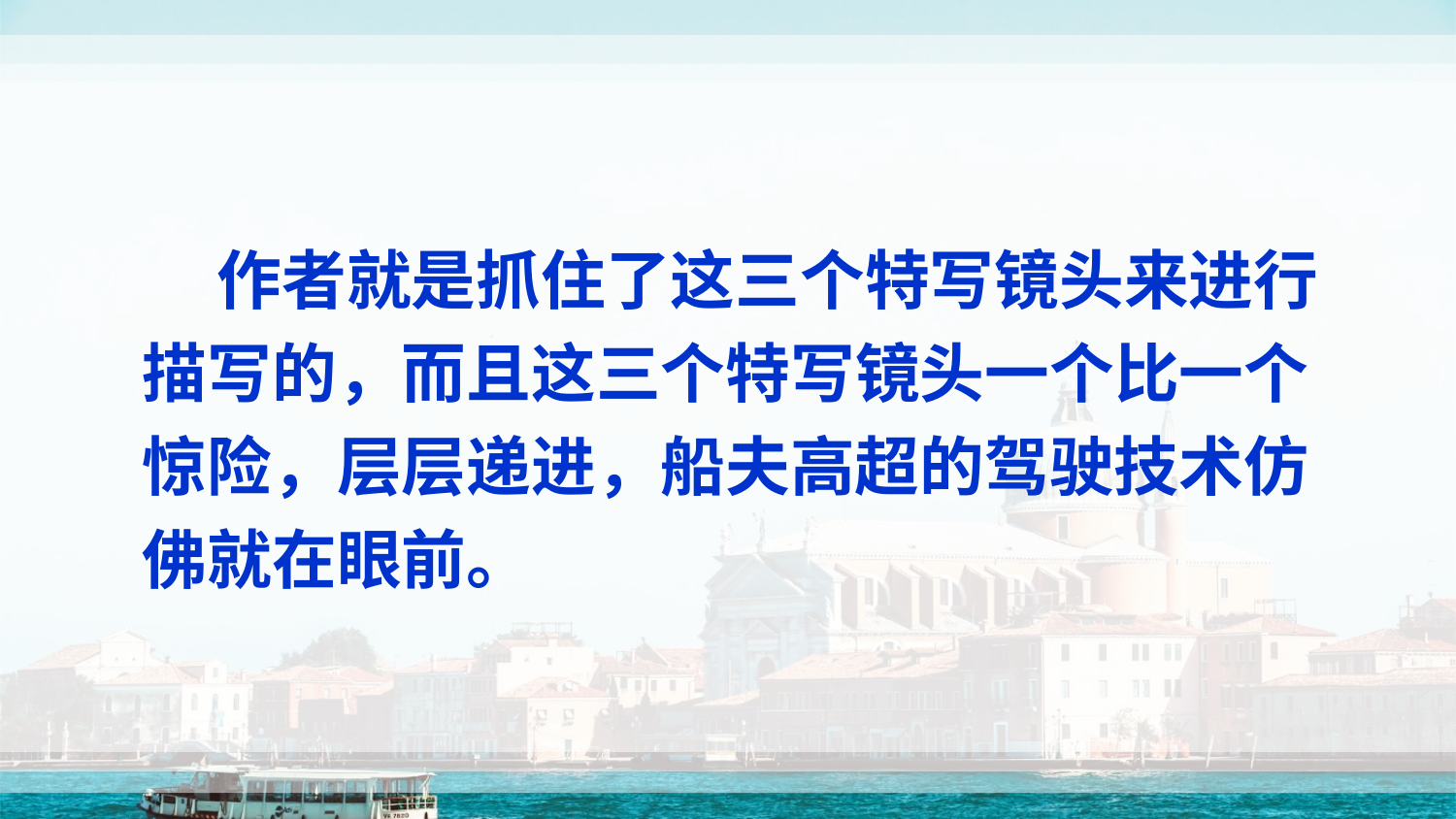

作者就是抓住了这三个特写镜头来进行描写的，而且这三个特写镜头一个比一个惊险，层层递进，船夫高超的驾驶技术仿佛就在眼前。